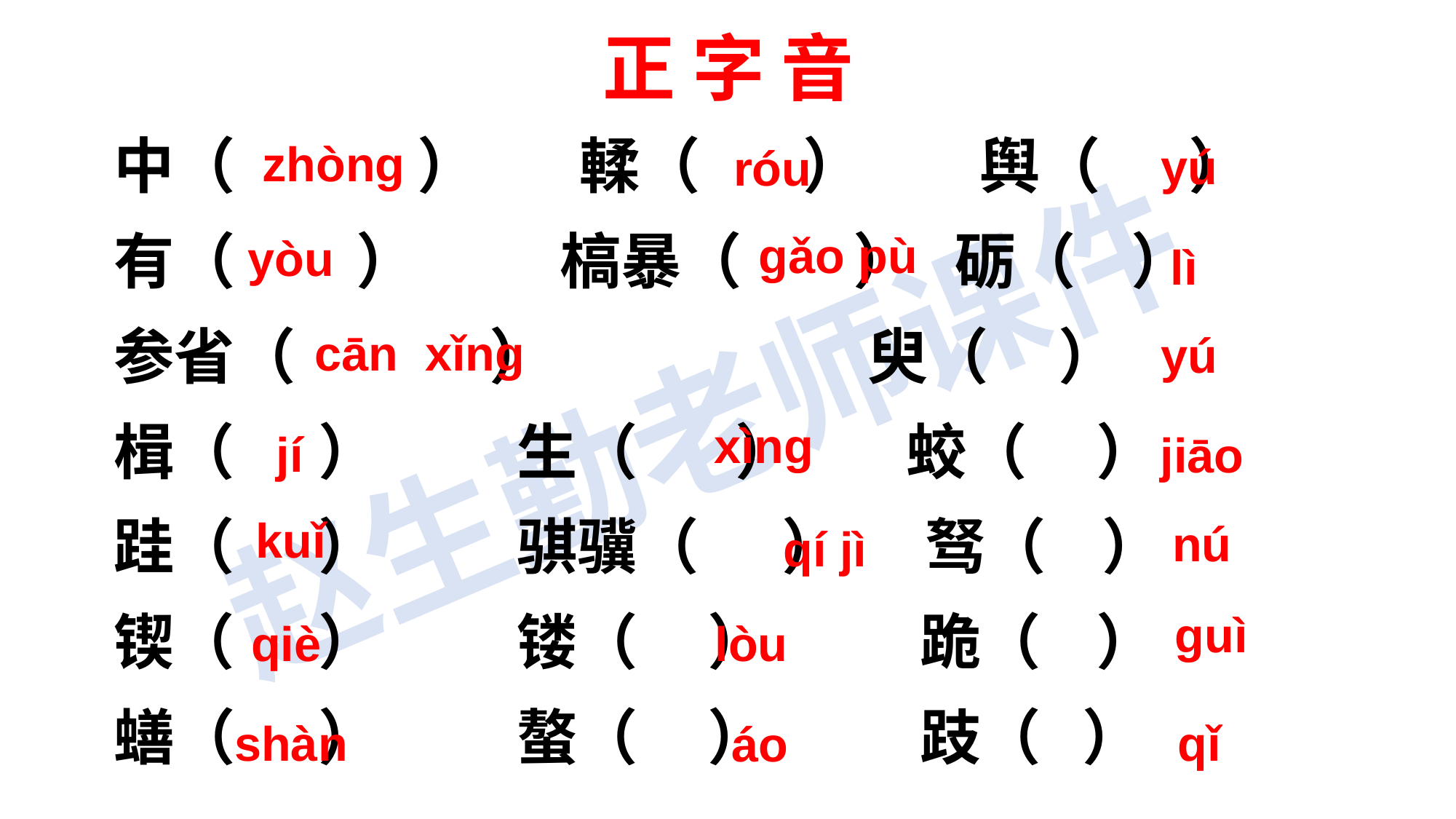

正 字 音
中（　　　）　   輮（ 　  ）　    舆（  　）
有（　　）　      槁暴（        ）   砺（    ）
参省（              ）                       臾（     ）
楫（      ）          生（       ）        蛟（     ）
跬（      ）          骐骥（      ）      驽（    ）
锲（      ）          镂（     ）           跪（    ）
蟮（      ）          螯（     ）           跂（   ）
yú
róu
zhòng
gǎo pù
lì
yòu
cān  xǐng
yú
jí
jiāo
xìng
nú
qí jì
kuǐ
lòu
qiè
guì
shàn
qǐ
áo